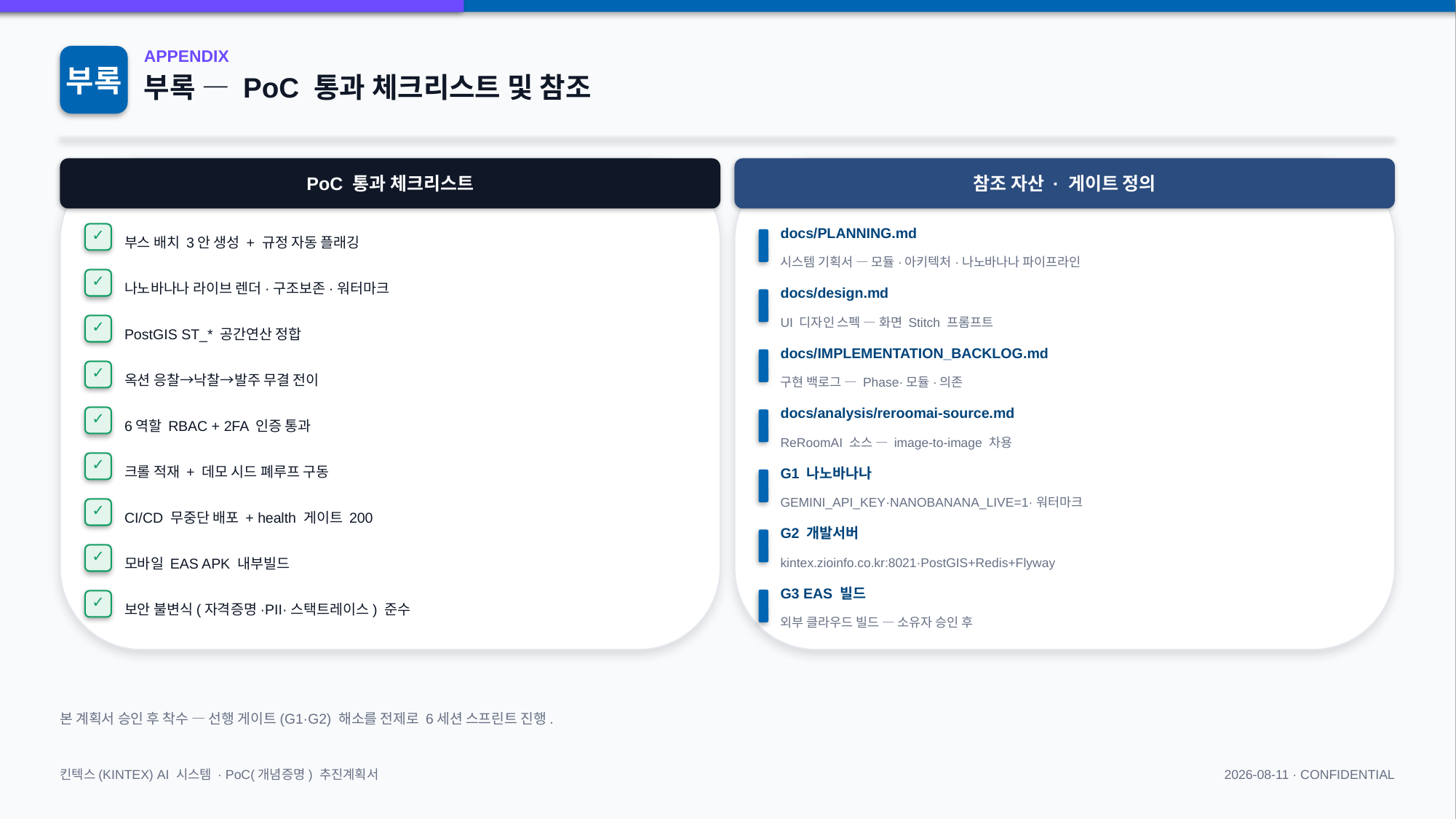

부록
APPENDIX
부록 — PoC 통과 체크리스트 및 참조

PoC 통과 체크리스트

참조 자산 · 게이트 정의
부스 배치 3안 생성 + 규정 자동 플래깅
✓

docs/PLANNING.md

시스템 기획서 — 모듈·아키텍처·나노바나나 파이프라인
나노바나나 라이브 렌더·구조보존·워터마크
✓

docs/design.md

PostGIS ST_* 공간연산 정합
✓
UI 디자인 스펙 — 화면 Stitch 프롬프트

docs/IMPLEMENTATION_BACKLOG.md

옥션 응찰→낙찰→발주 무결 전이
✓

구현 백로그 — Phase·모듈·의존
6역할 RBAC + 2FA 인증 통과
docs/analysis/reroomai-source.md
✓

ReRoomAI 소스 — image-to-image 차용
크롤 적재 + 데모 시드 폐루프 구동
✓

G1 나노바나나

GEMINI_API_KEY·NANOBANANA_LIVE=1·워터마크
CI/CD 무중단 배포 + health 게이트 200
✓

G2 개발서버

모바일 EAS APK 내부빌드
✓

kintex.zioinfo.co.kr:8021·PostGIS+Redis+Flyway
G3 EAS 빌드
보안 불변식(자격증명·PII·스택트레이스) 준수
✓

외부 클라우드 빌드 — 소유자 승인 후
본 계획서 승인 후 착수 — 선행 게이트(G1·G2) 해소를 전제로 6세션 스프린트 진행.